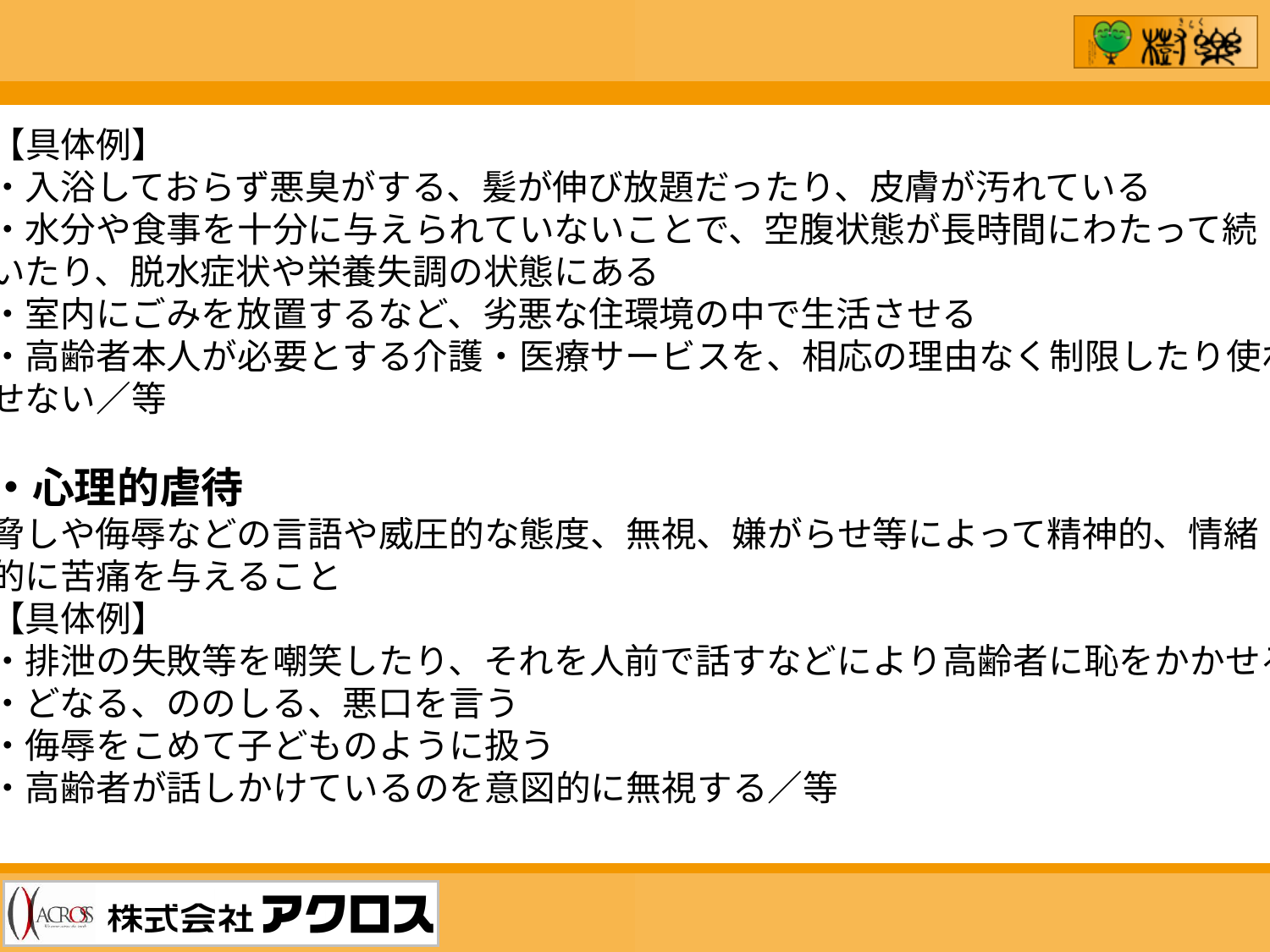

【具体例】
・入浴しておらず悪臭がする、髪が伸び放題だったり、皮膚が汚れている
・水分や食事を十分に与えられていないことで、空腹状態が長時間にわたって続
いたり、脱水症状や栄養失調の状態にある
・室内にごみを放置するなど、劣悪な住環境の中で生活させる
・高齢者本人が必要とする介護・医療サービスを、相応の理由なく制限したり使わ
せない／等

・心理的虐待
脅しや侮辱などの言語や威圧的な態度、無視、嫌がらせ等によって精神的、情緒
的に苦痛を与えること
【具体例】
・排泄の失敗等を嘲笑したり、それを人前で話すなどにより高齢者に恥をかかせる
・どなる、ののしる、悪口を言う
・侮辱をこめて子どものように扱う
・高齢者が話しかけているのを意図的に無視する／等